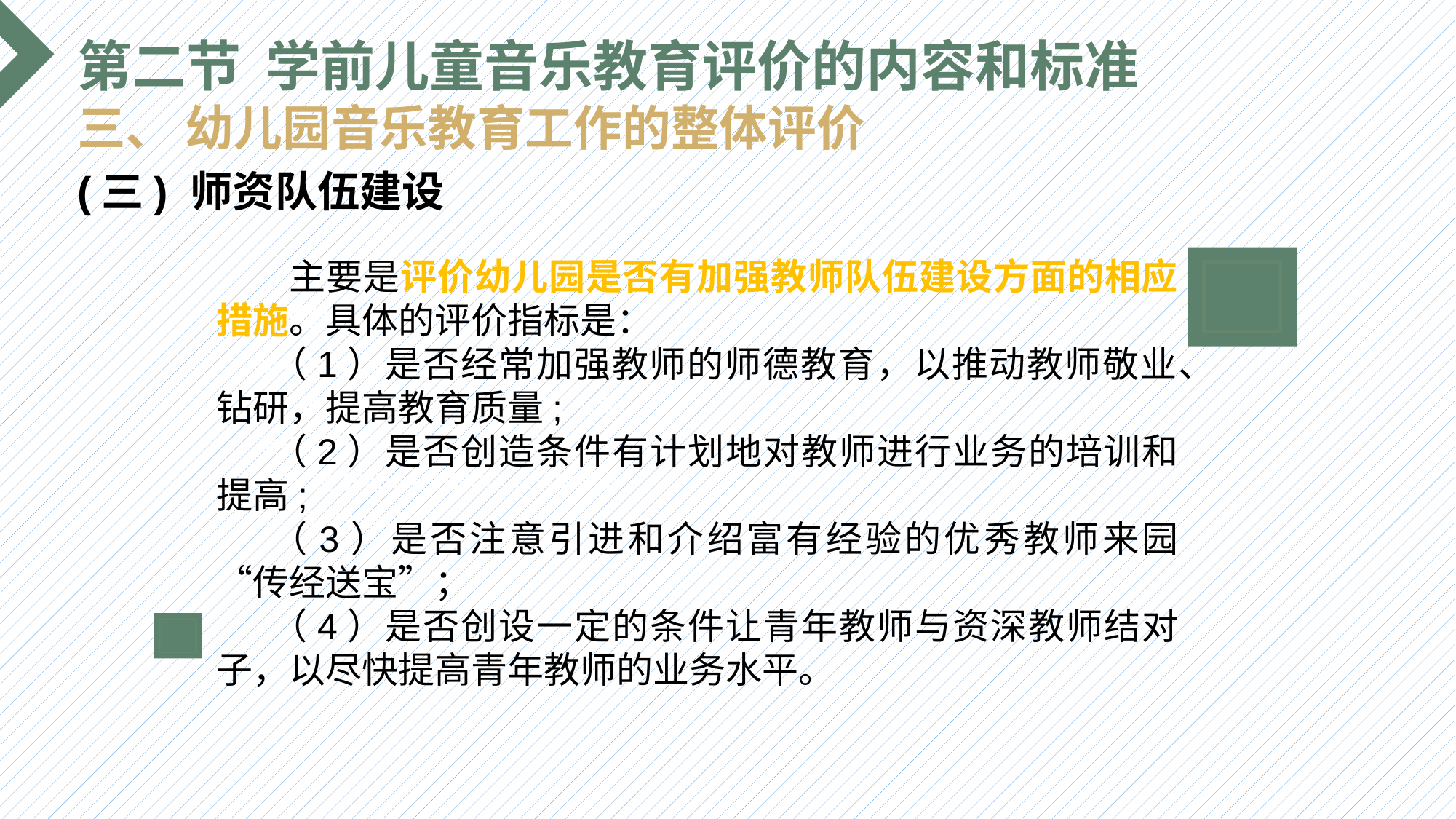

第二节  学前儿童音乐教育评价的内容和标准
三、 幼儿园音乐教育工作的整体评价
(三) 师资队伍建设

 主要是评价幼儿园是否有加强教师队伍建设方面的相应措施。具体的评价指标是：
（1）是否经常加强教师的师德教育，以推动教师敬业、钻研，提高教育质量;
（2）是否创造条件有计划地对教师进行业务的培训和提高;
（3）是否注意引进和介绍富有经验的优秀教师来园“传经送宝”；
（4）是否创设一定的条件让青年教师与资深教师结对子，以尽快提高青年教师的业务水平。

选题背景
输入您的内容，请简要说明，言简意赅即可输入您的内容，请简要说明，言简意赅即可输入您的内容，请简要说明，言简意赅即可输入您的内容，请简要说明，言简意赅即可